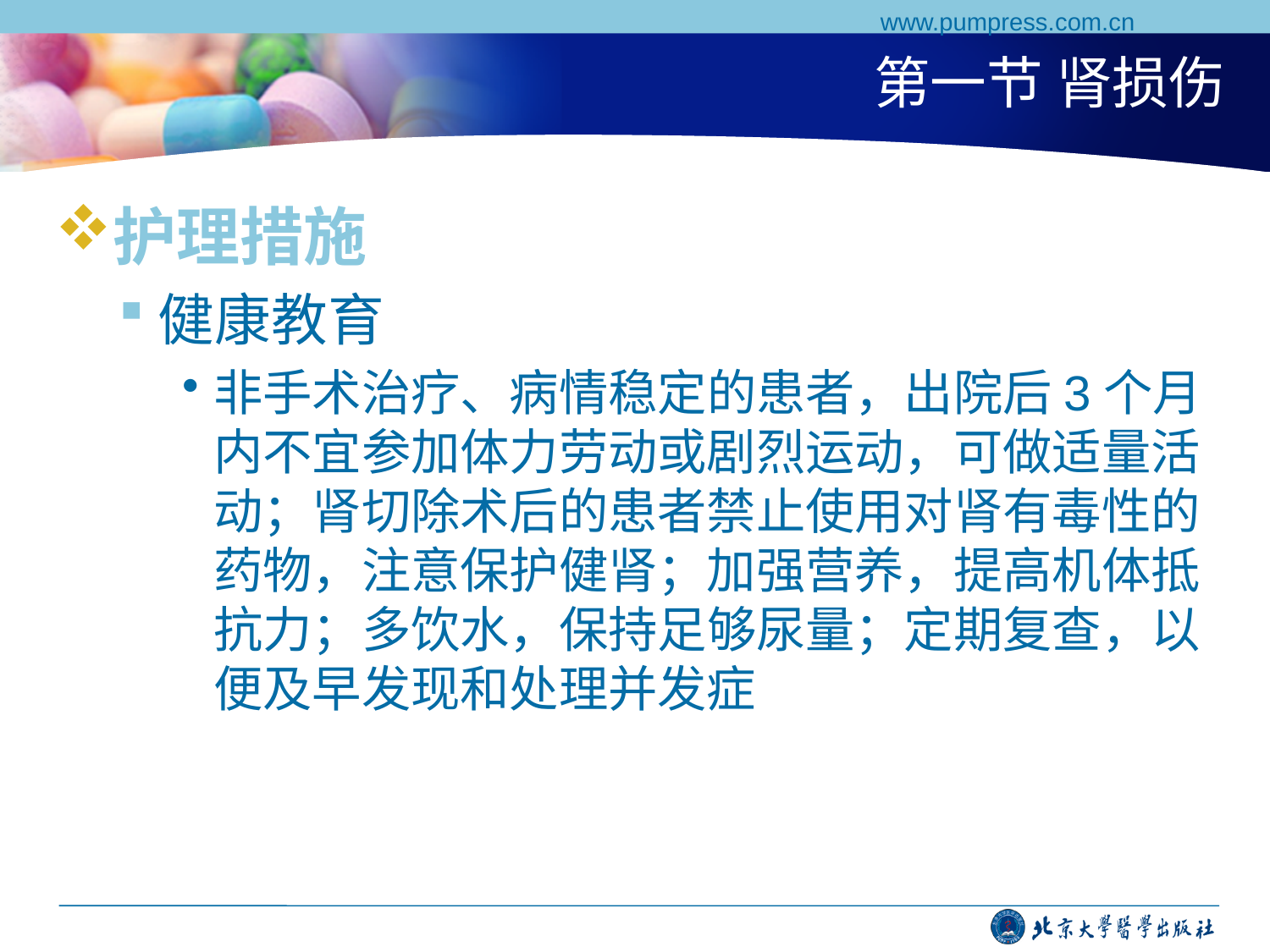

www.pumpress.com.cn
# 第一节 肾损伤
护理措施
健康教育
非手术治疗、病情稳定的患者，出院后3个月内不宜参加体力劳动或剧烈运动，可做适量活动；肾切除术后的患者禁止使用对肾有毒性的药物，注意保护健肾；加强营养，提高机体抵抗力；多饮水，保持足够尿量；定期复查，以便及早发现和处理并发症